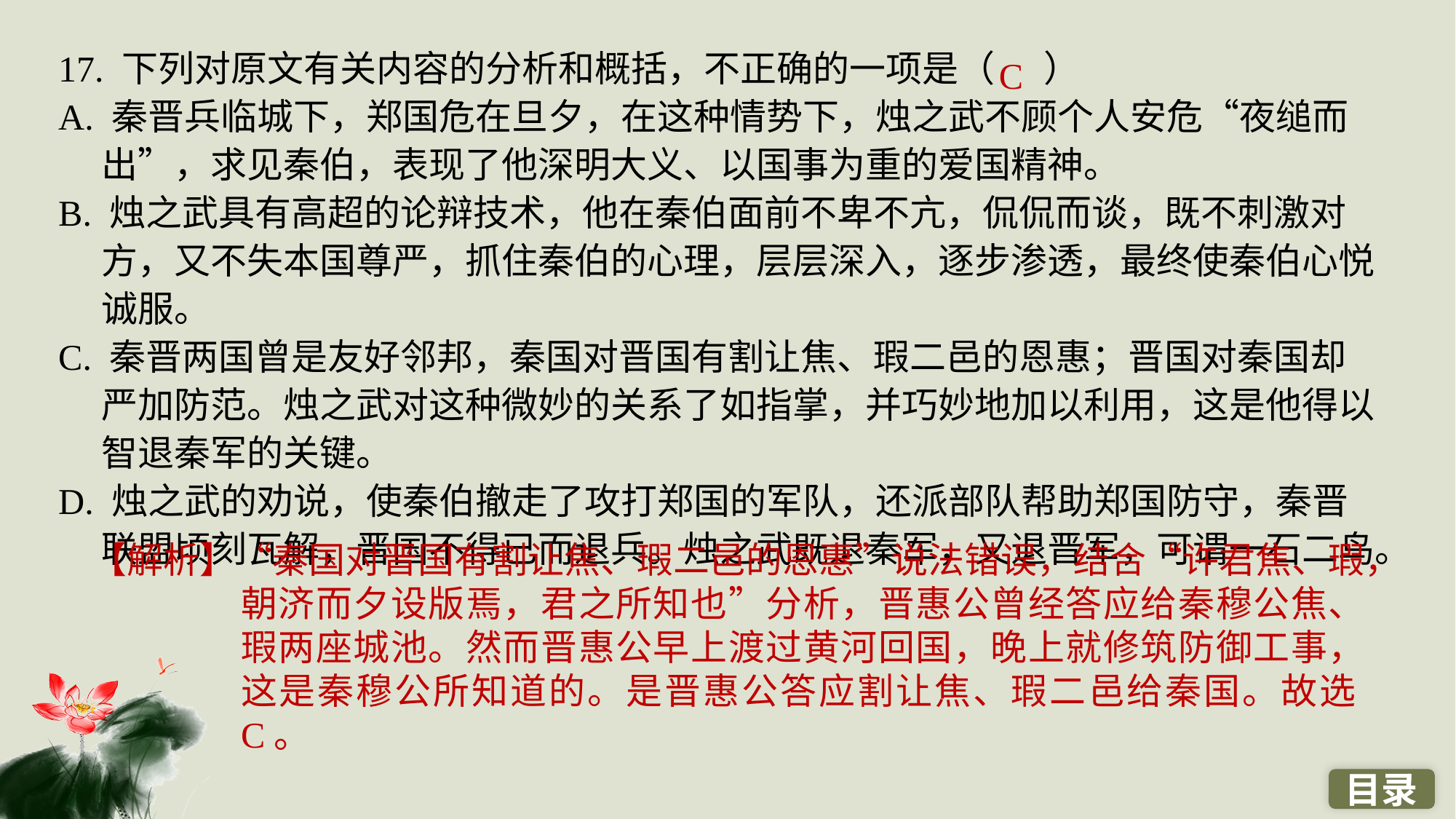

17. 下列对原文有关内容的分析和概括，不正确的一项是（      ）
A. 秦晋兵临城下，郑国危在旦夕，在这种情势下，烛之武不顾个人安危“夜缒而出”，求见秦伯，表现了他深明大义、以国事为重的爱国精神。
B. 烛之武具有高超的论辩技术，他在秦伯面前不卑不亢，侃侃而谈，既不刺激对方，又不失本国尊严，抓住秦伯的心理，层层深入，逐步渗透，最终使秦伯心悦诚服。
C. 秦晋两国曾是友好邻邦，秦国对晋国有割让焦、瑕二邑的恩惠；晋国对秦国却严加防范。烛之武对这种微妙的关系了如指掌，并巧妙地加以利用，这是他得以智退秦军的关键。
D. 烛之武的劝说，使秦伯撤走了攻打郑国的军队，还派部队帮助郑国防守，秦晋联盟顷刻瓦解，晋国不得已而退兵。烛之武既退秦军，又退晋军，可谓一石二鸟。
C
【解析】“秦国对晋国有割让焦、瑕二邑的恩惠”说法错误，结合“许君焦、瑕，朝济而夕设版焉，君之所知也”分析，晋惠公曾经答应给秦穆公焦、瑕两座城池。然而晋惠公早上渡过黄河回国，晚上就修筑防御工事，这是秦穆公所知道的。是晋惠公答应割让焦、瑕二邑给秦国。故选C。